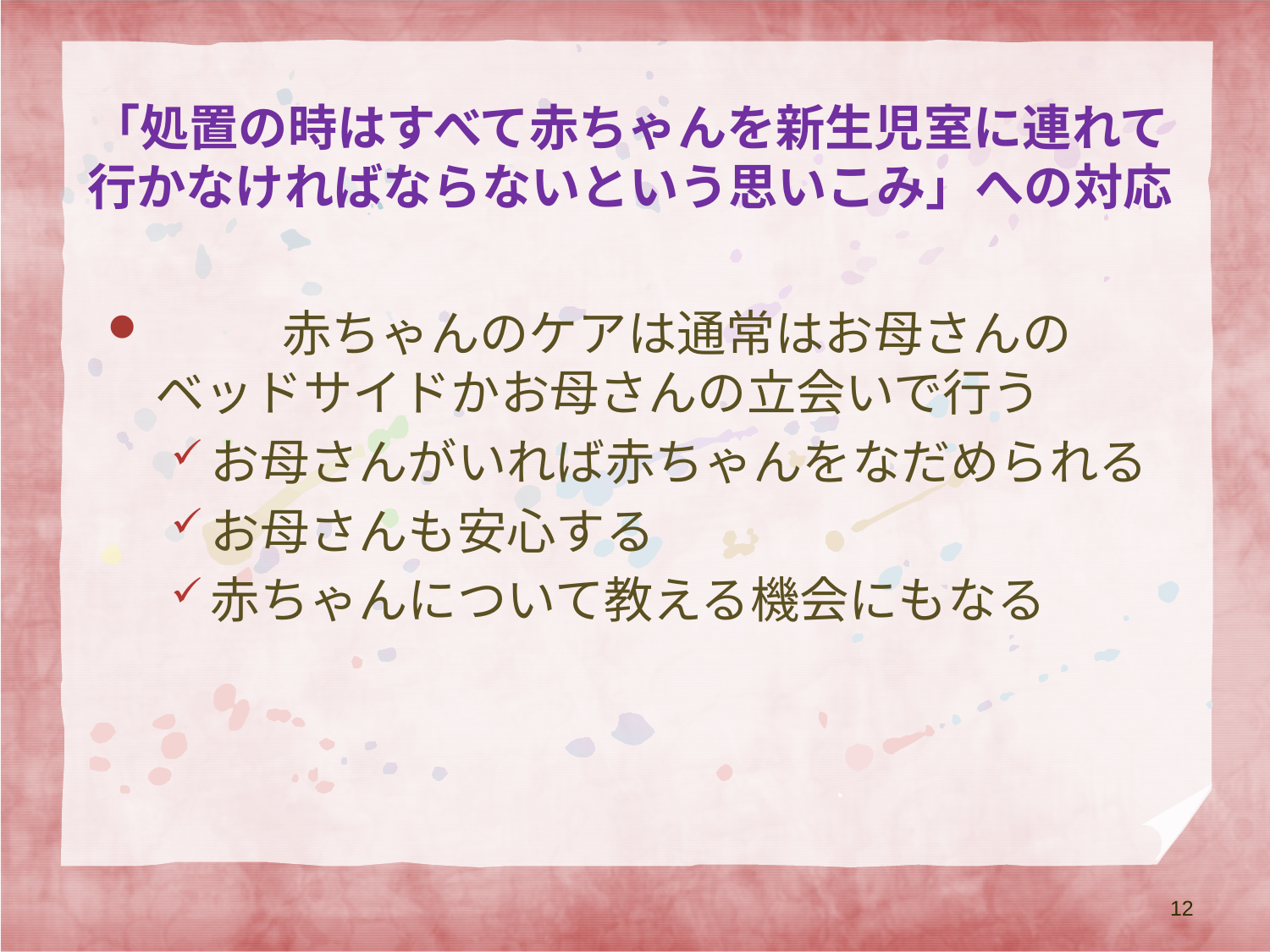

# 「処置の時はすべて赤ちゃんを新生児室に連れて行かなければならないという思いこみ」への対応
	赤ちゃんのケアは通常はお母さんのベッドサイドかお母さんの立会いで行う
お母さんがいれば赤ちゃんをなだめられる
お母さんも安心する
赤ちゃんについて教える機会にもなる
12